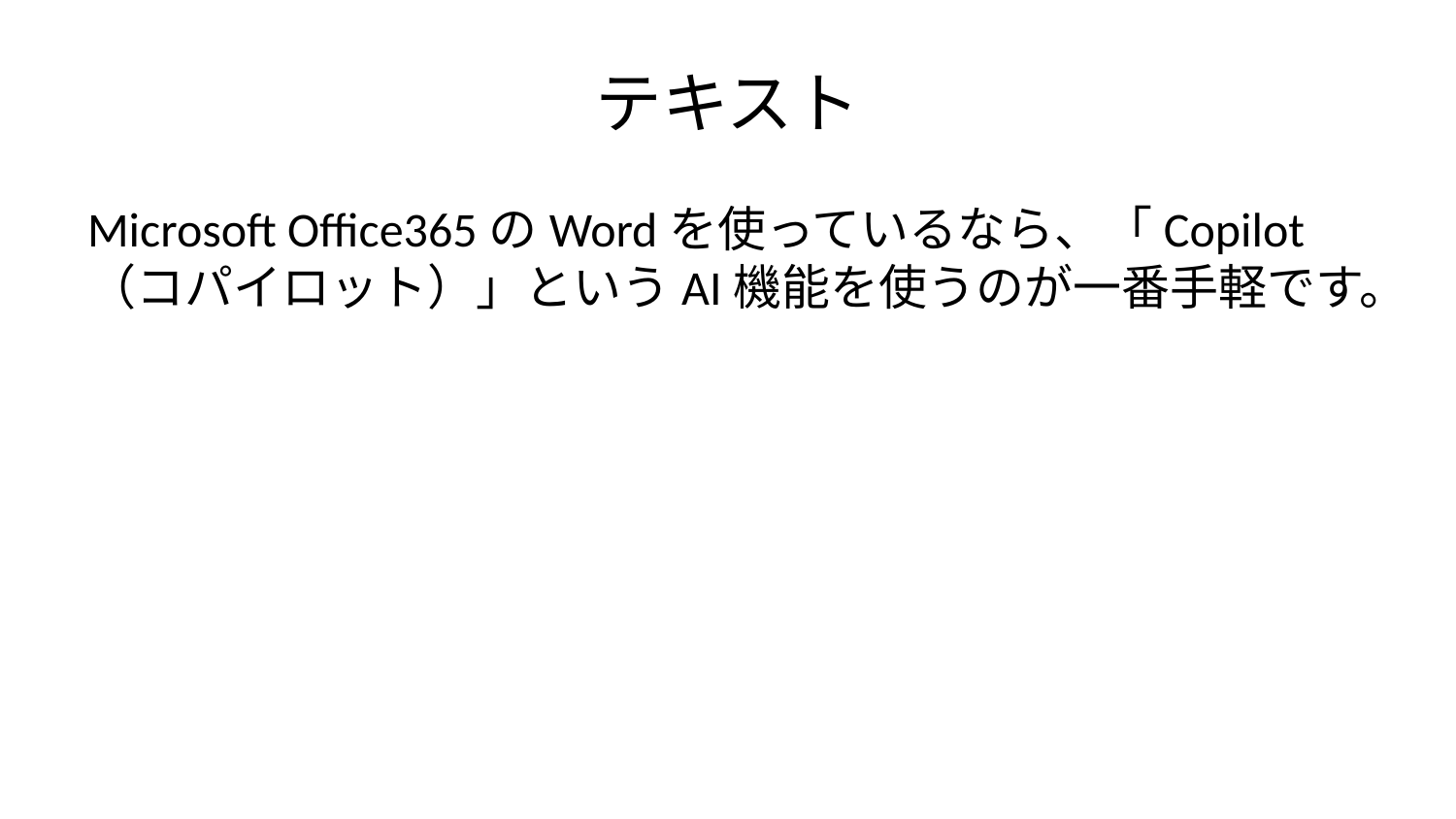

# テキスト
Microsoft Office365のWordを使っているなら、「Copilot（コパイロット）」というAI機能を使うのが一番手軽です。